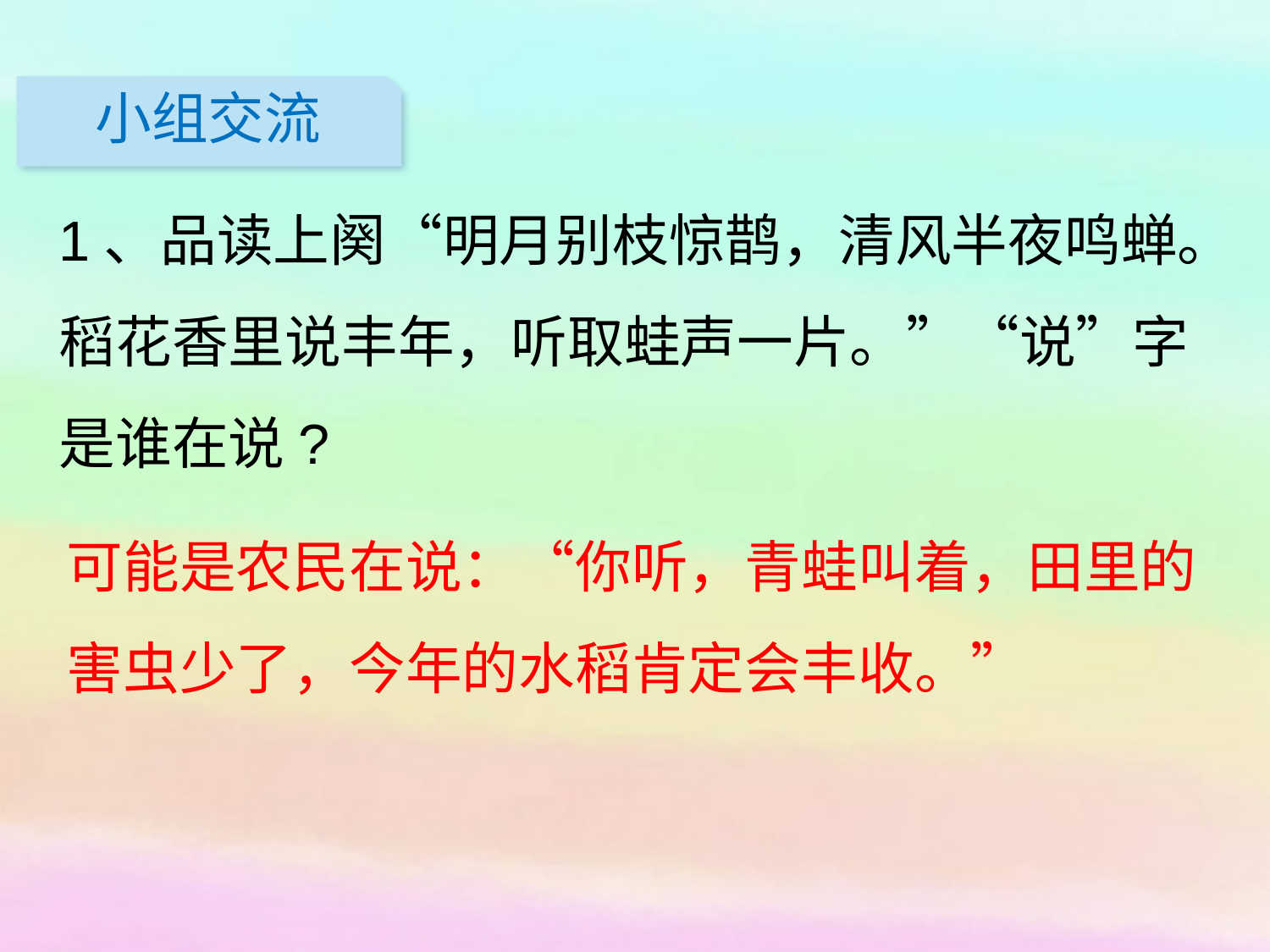

小组交流
1、品读上阕“明月别枝惊鹊，清风半夜鸣蝉。稻花香里说丰年，听取蛙声一片。”“说”字是谁在说?
可能是农民在说：“你听，青蛙叫着，田里的害虫少了，今年的水稻肯定会丰收。”